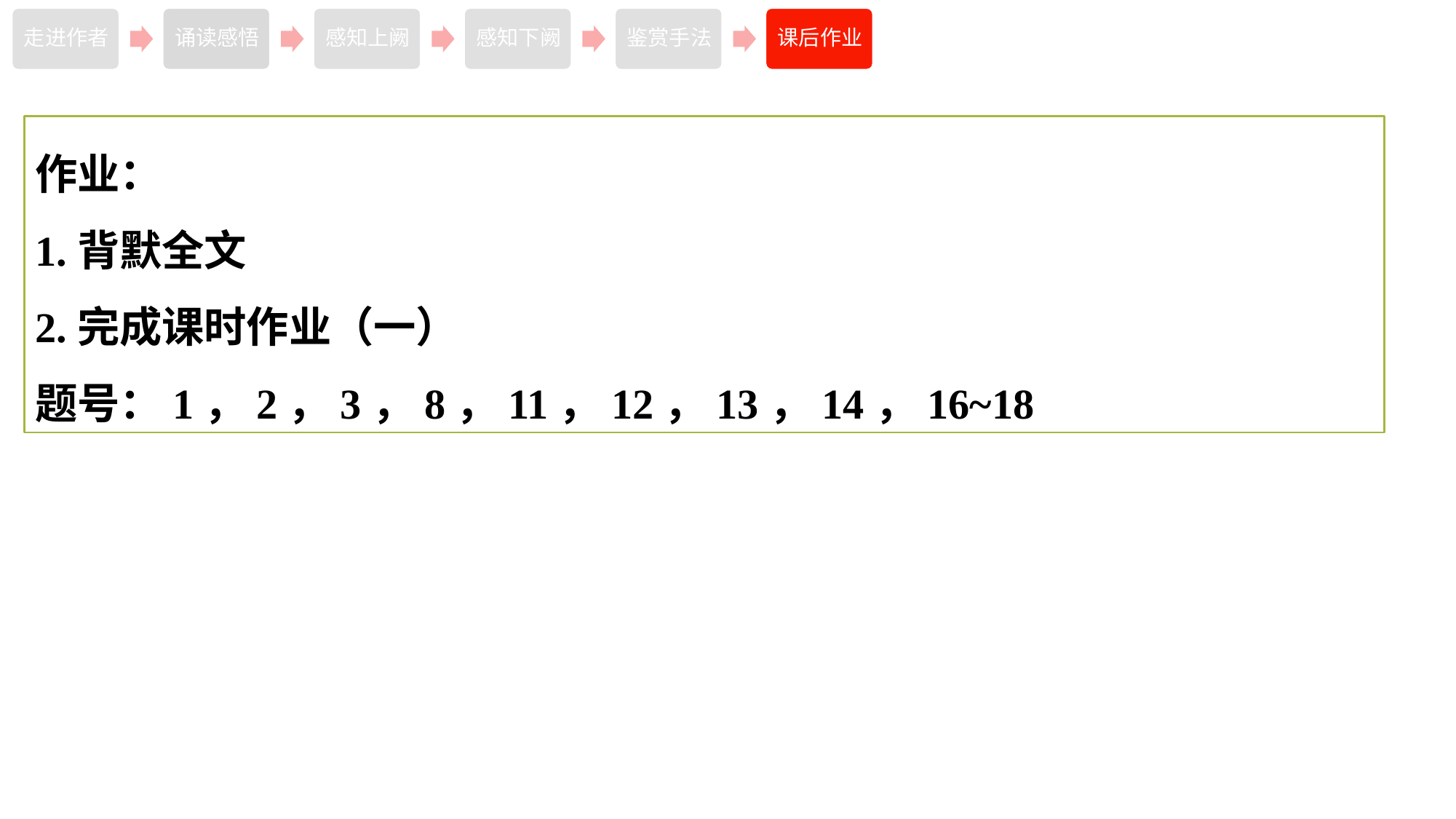

走进作者

诵读感悟

感知上阙

感知下阙

鉴赏手法

课后作业
作业：
1.背默全文
2.完成课时作业（一）
题号：1，2，3，8，11，12，13，14，16~18